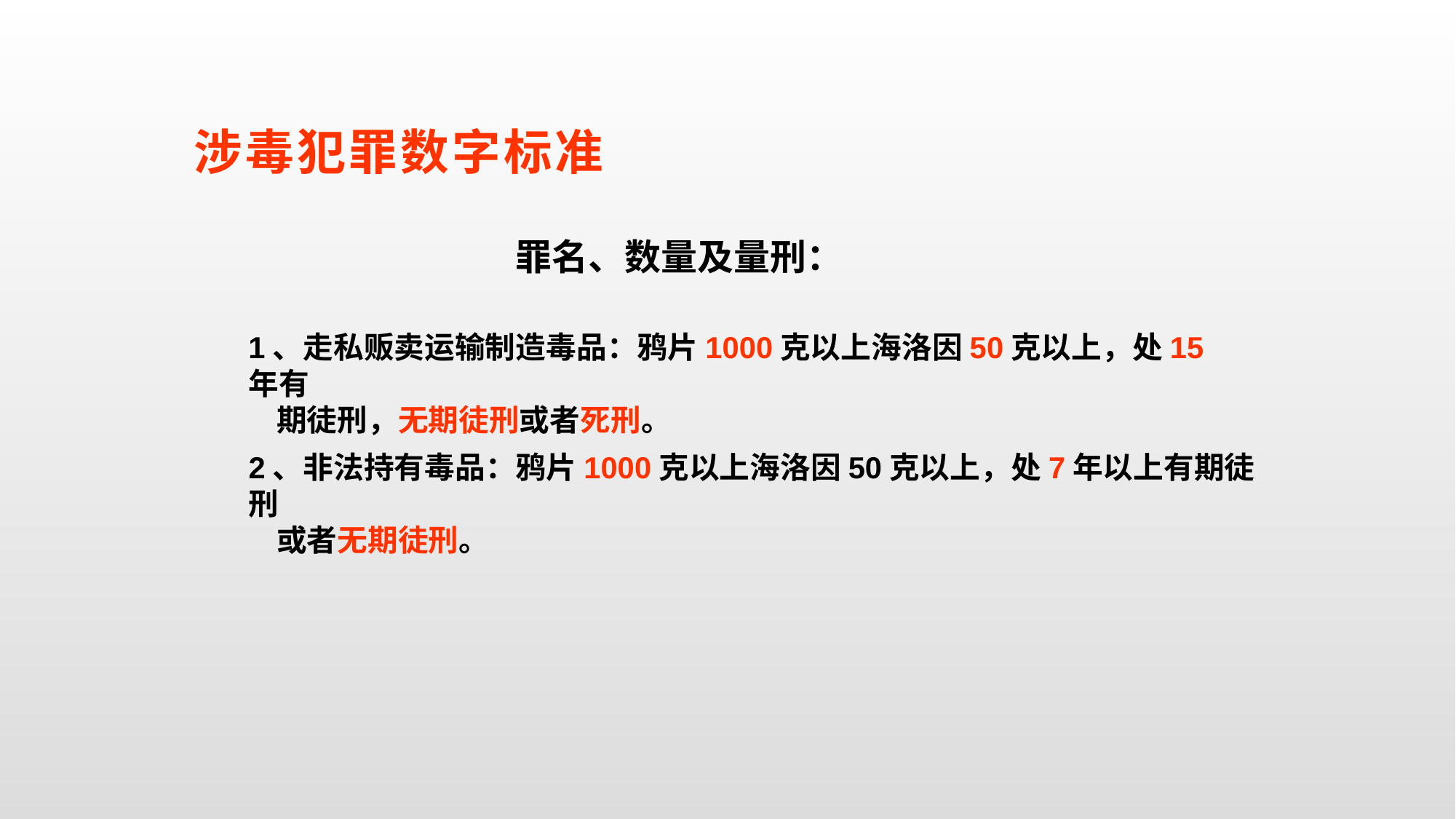

# 涉毒犯罪数字标准
罪名、数量及量刑：
1、走私贩卖运输制造毒品：鸦片1000克以上海洛因50克以上，处15年有
   期徒刑，无期徒刑或者死刑。
2、非法持有毒品：鸦片1000克以上海洛因50克以上，处7年以上有期徒刑
   或者无期徒刑。